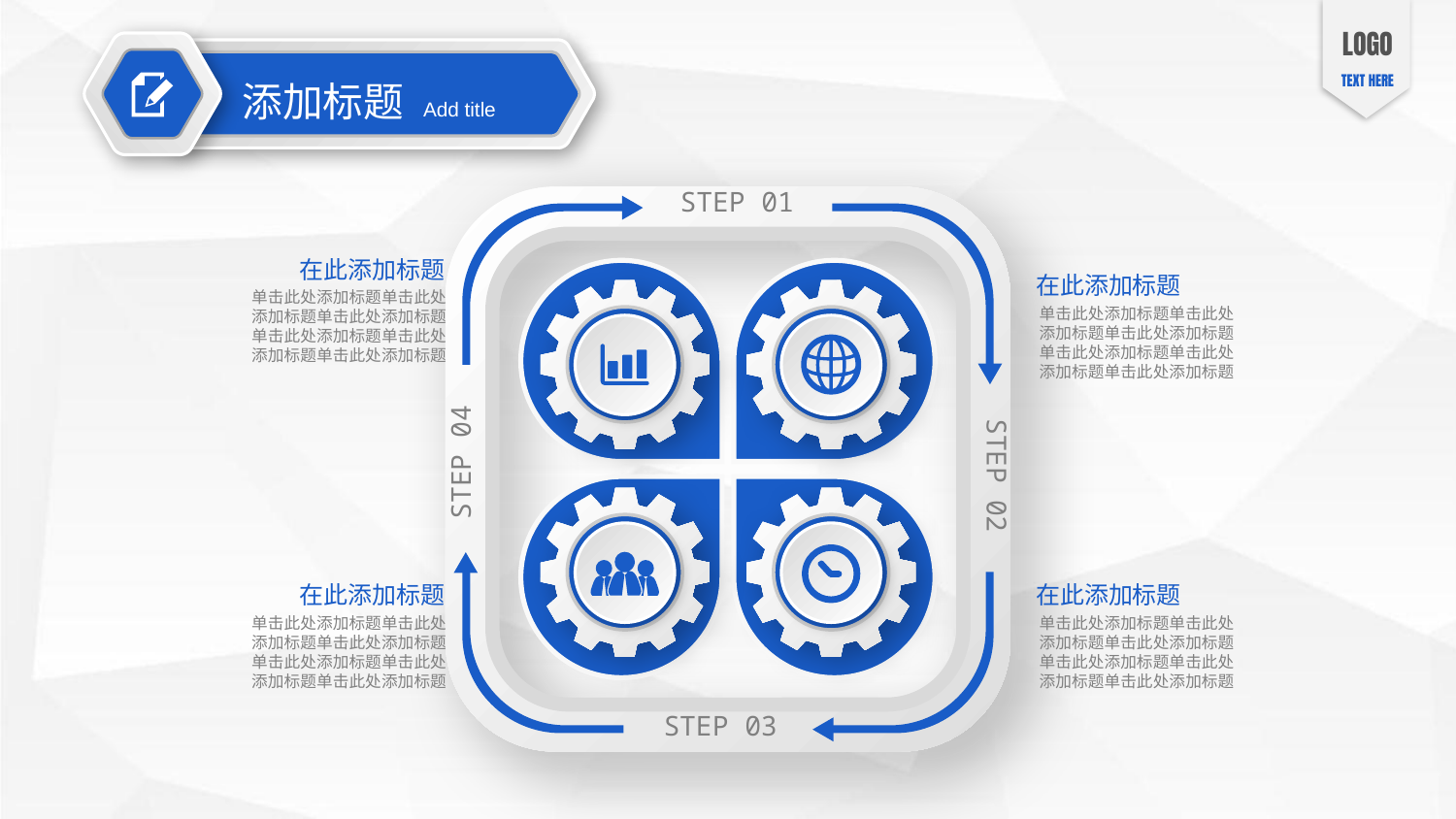

LOGO
TEXT HERE

添加标题

Add title
STEP 01

在此添加标题
单击此处添加标题单击此处添加标题单击此处添加标题
单击此处添加标题单击此处添加标题单击此处添加标题

在此添加标题
单击此处添加标题单击此处添加标题单击此处添加标题
单击此处添加标题单击此处添加标题单击此处添加标题

STEP 04
STEP 02

在此添加标题
单击此处添加标题单击此处添加标题单击此处添加标题
单击此处添加标题单击此处添加标题单击此处添加标题
在此添加标题
单击此处添加标题单击此处添加标题单击此处添加标题
单击此处添加标题单击此处添加标题单击此处添加标题
STEP 03